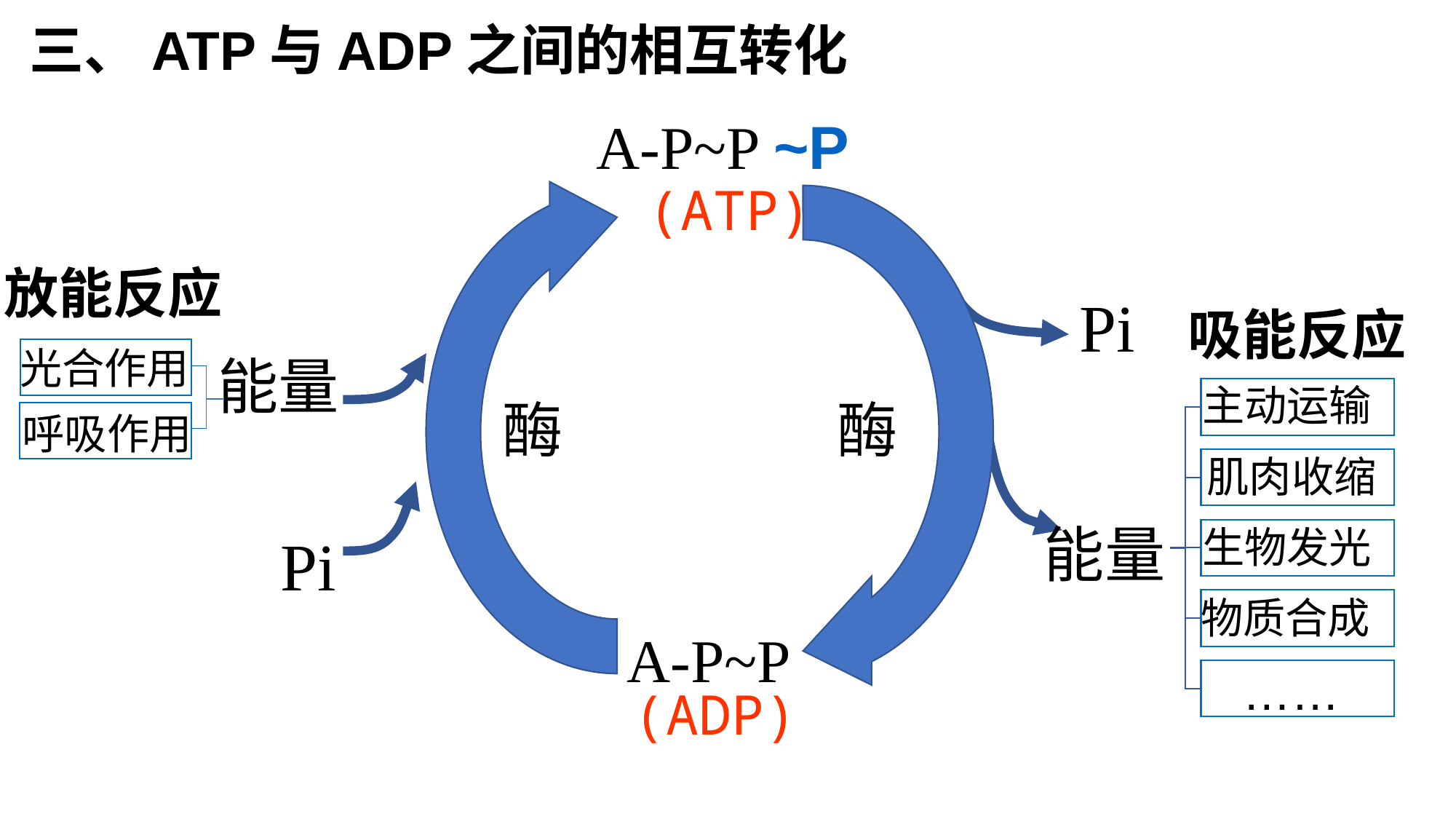

三、ATP与ADP之间的相互转化
A-P~P ~P
(ATP)

放能反应
Pi
吸能反应

？

光合作用

能量

主动运输

酶
酶
呼吸作用

肌肉收缩

Pi
能量

生物发光

物质合成

A-P~P
(ADP)
……